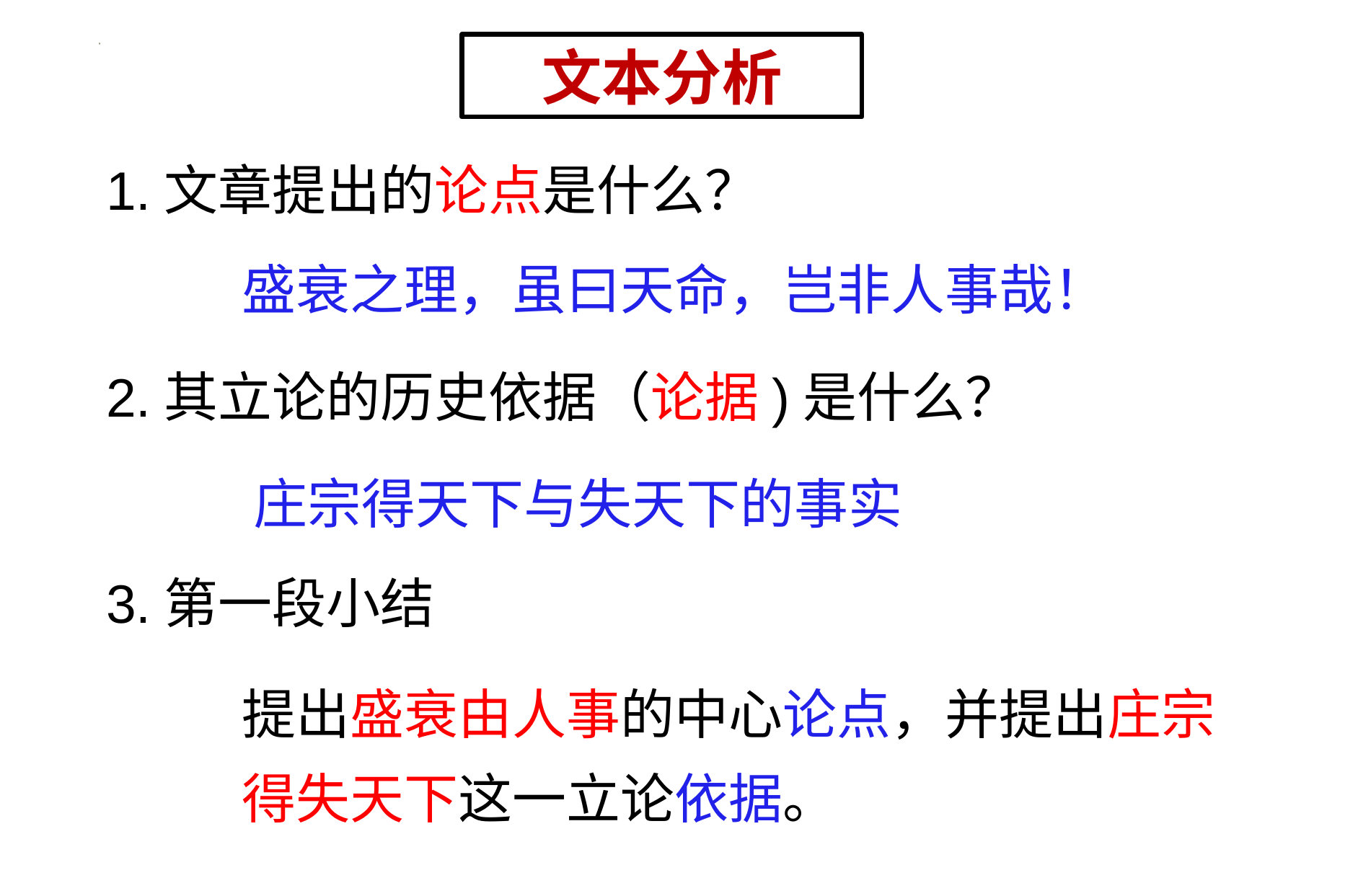

文本分析
1.文章提出的论点是什么？
盛衰之理，虽曰天命，岂非人事哉！
2.其立论的历史依据（论据)是什么？
庄宗得天下与失天下的事实
3.第一段小结
提出盛衰由人事的中心论点，并提出庄宗得失天下这一立论依据。